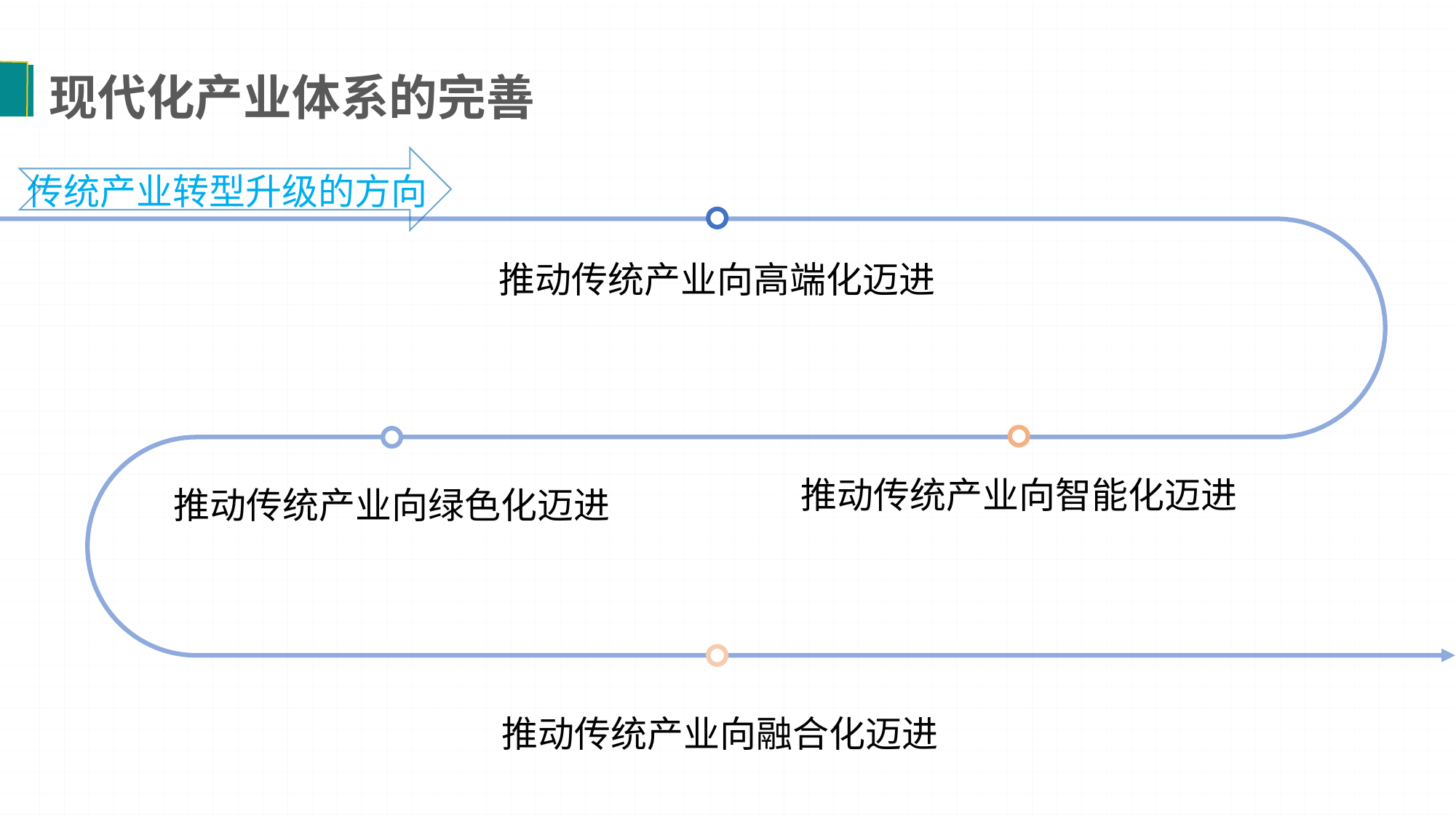

现代化产业体系的完善

传统产业转型升级的方向

推动传统产业向高端化迈进

推动传统产业向绿色化迈进
推动传统产业向智能化迈进

推动传统产业向融合化迈进